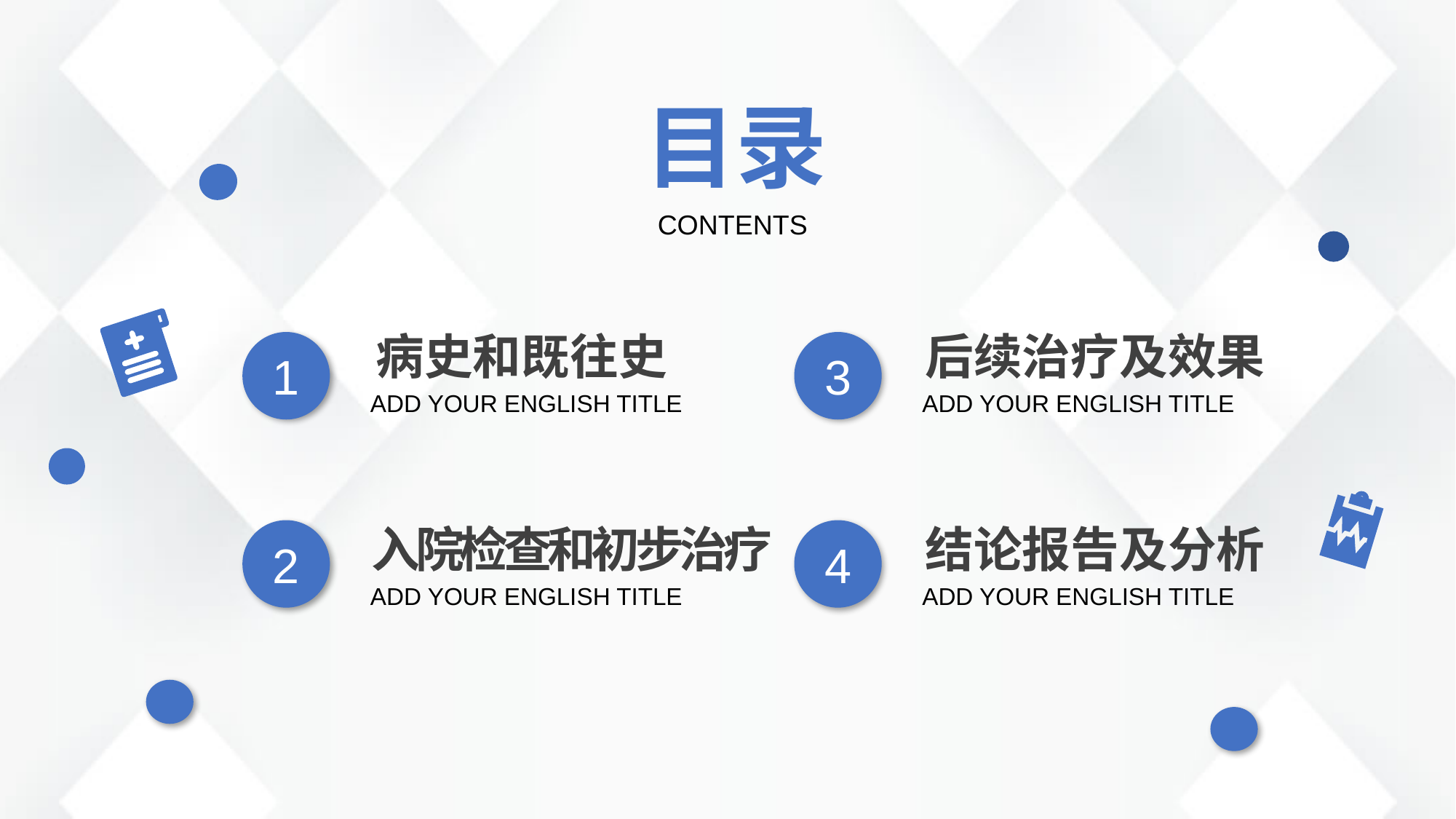

目录

CONTENTS

病史和既往史
后续治疗及效果
1
3
ADD YOUR ENGLISH TITLE
ADD YOUR ENGLISH TITLE

入院检查和初步治疗
结论报告及分析
2
4
ADD YOUR ENGLISH TITLE
ADD YOUR ENGLISH TITLE